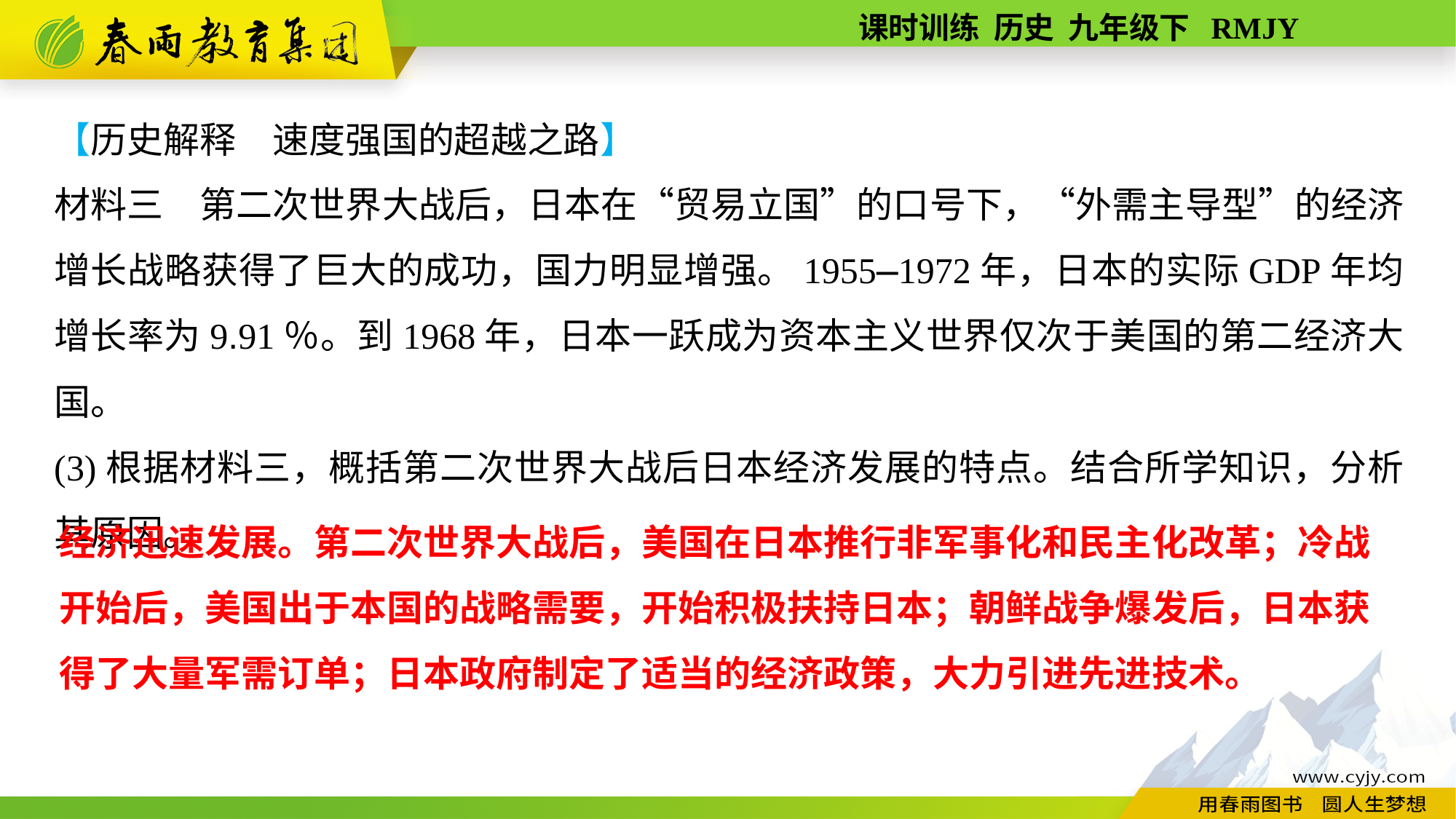

【历史解释　速度强国的超越之路】
材料三　第二次世界大战后，日本在“贸易立国”的口号下，“外需主导型”的经济增长战略获得了巨大的成功，国力明显增强。1955—1972年，日本的实际GDP年均增长率为9.91％。到1968年，日本一跃成为资本主义世界仅次于美国的第二经济大国。
(3)根据材料三，概括第二次世界大战后日本经济发展的特点。结合所学知识，分析其原因。
经济迅速发展。第二次世界大战后，美国在日本推行非军事化和民主化改革；冷战开始后，美国出于本国的战略需要，开始积极扶持日本；朝鲜战争爆发后，日本获得了大量军需订单；日本政府制定了适当的经济政策，大力引进先进技术。